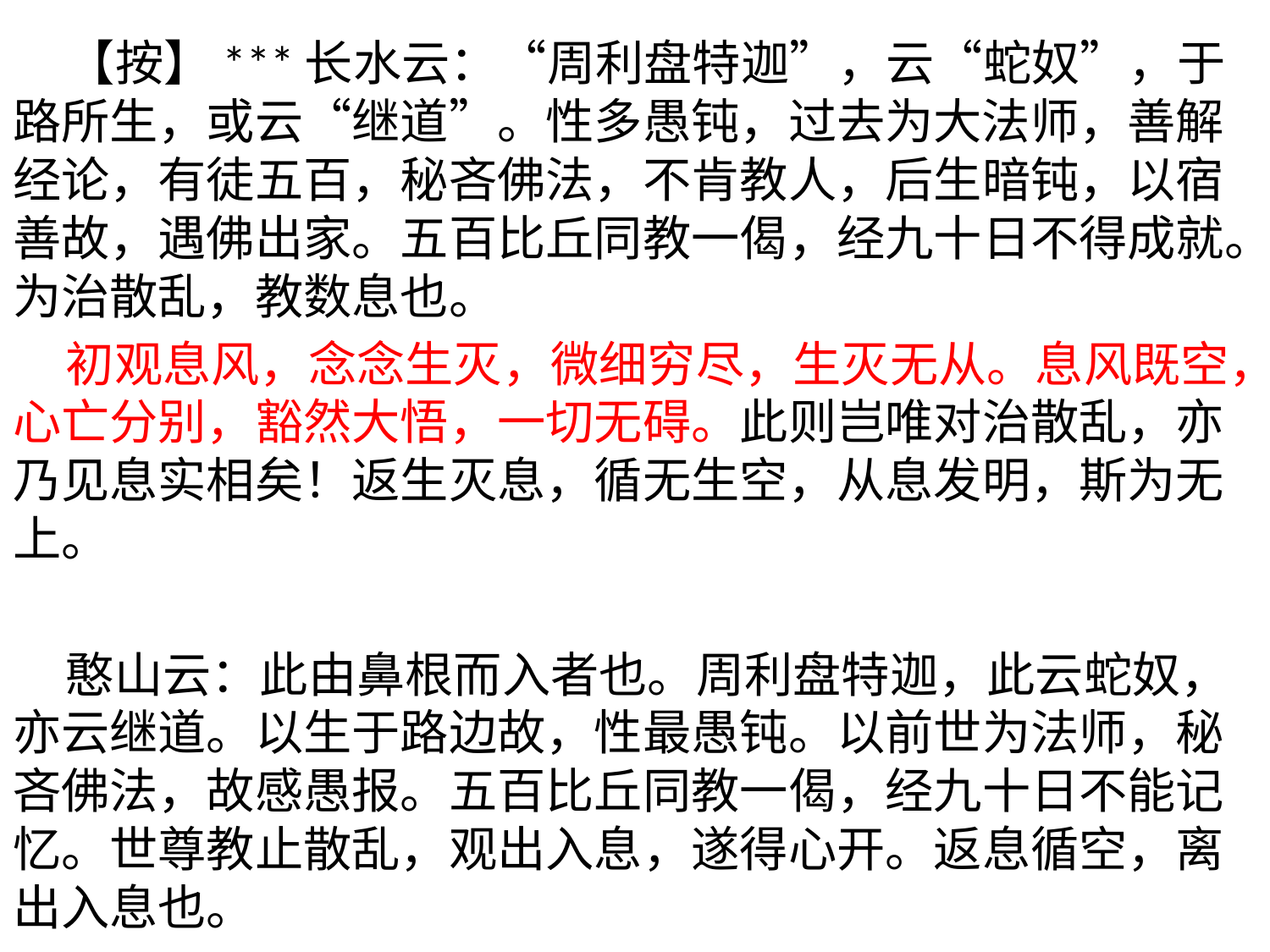

【按】***长水云：“周利盘特迦”，云“蛇奴”，于路所生，或云“继道”。性多愚钝，过去为大法师，善解经论，有徒五百，秘吝佛法，不肯教人，后生暗钝，以宿善故，遇佛出家。五百比丘同教一偈，经九十日不得成就。为治散乱，教数息也。
    初观息风，念念生灭，微细穷尽，生灭无从。息风既空，心亡分别，豁然大悟，一切无碍。此则岂唯对治散乱，亦乃见息实相矣！返生灭息，循无生空，从息发明，斯为无上。

    憨山云：此由鼻根而入者也。周利盘特迦，此云蛇奴，亦云继道。以生于路边故，性最愚钝。以前世为法师，秘吝佛法，故感愚报。五百比丘同教一偈，经九十日不能记忆。世尊教止散乱，观出入息，遂得心开。返息循空，离出入息也。